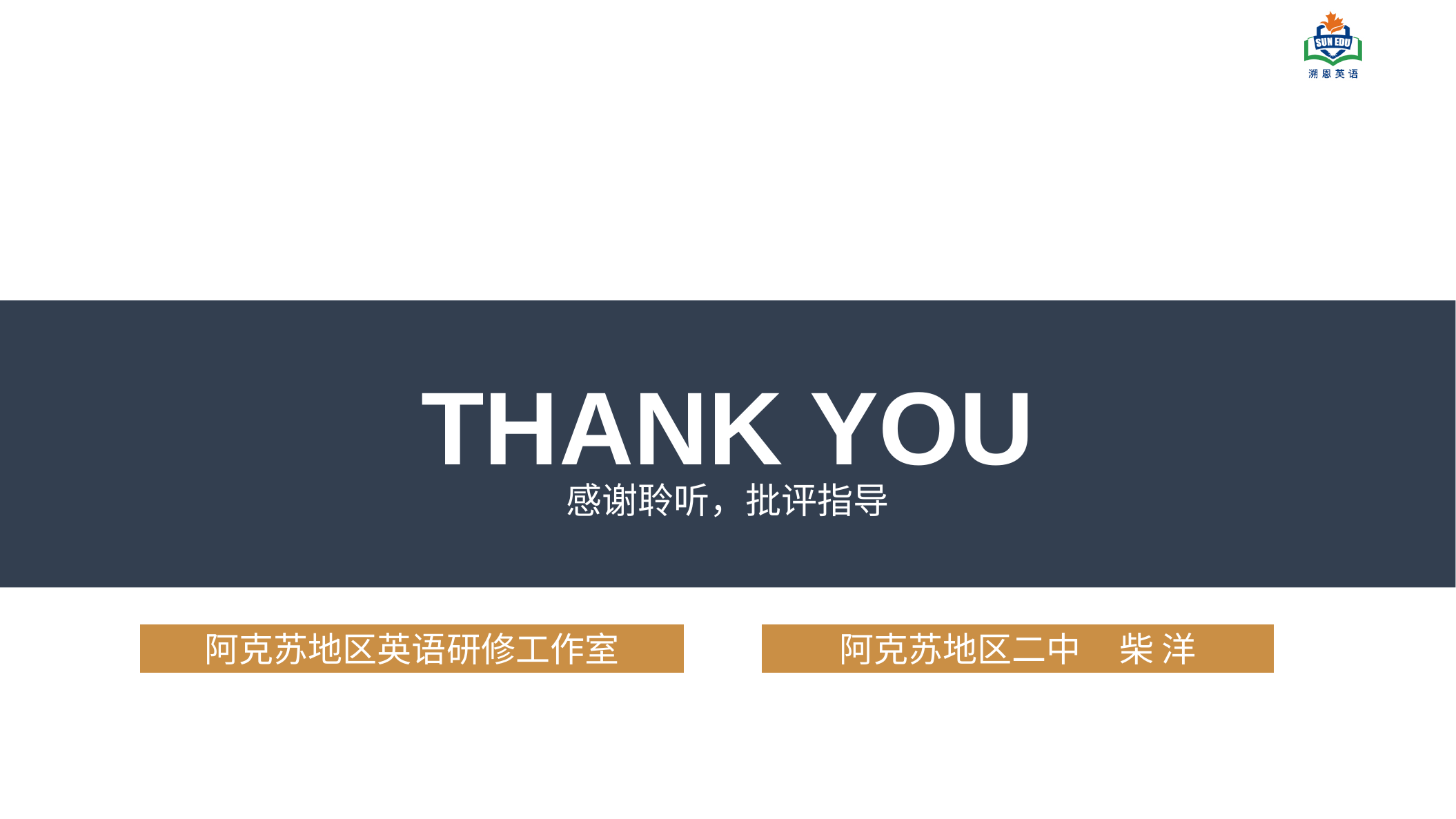

THANK YOU
感谢聆听，批评指导
阿克苏地区英语研修工作室
阿克苏地区二中     柴 洋